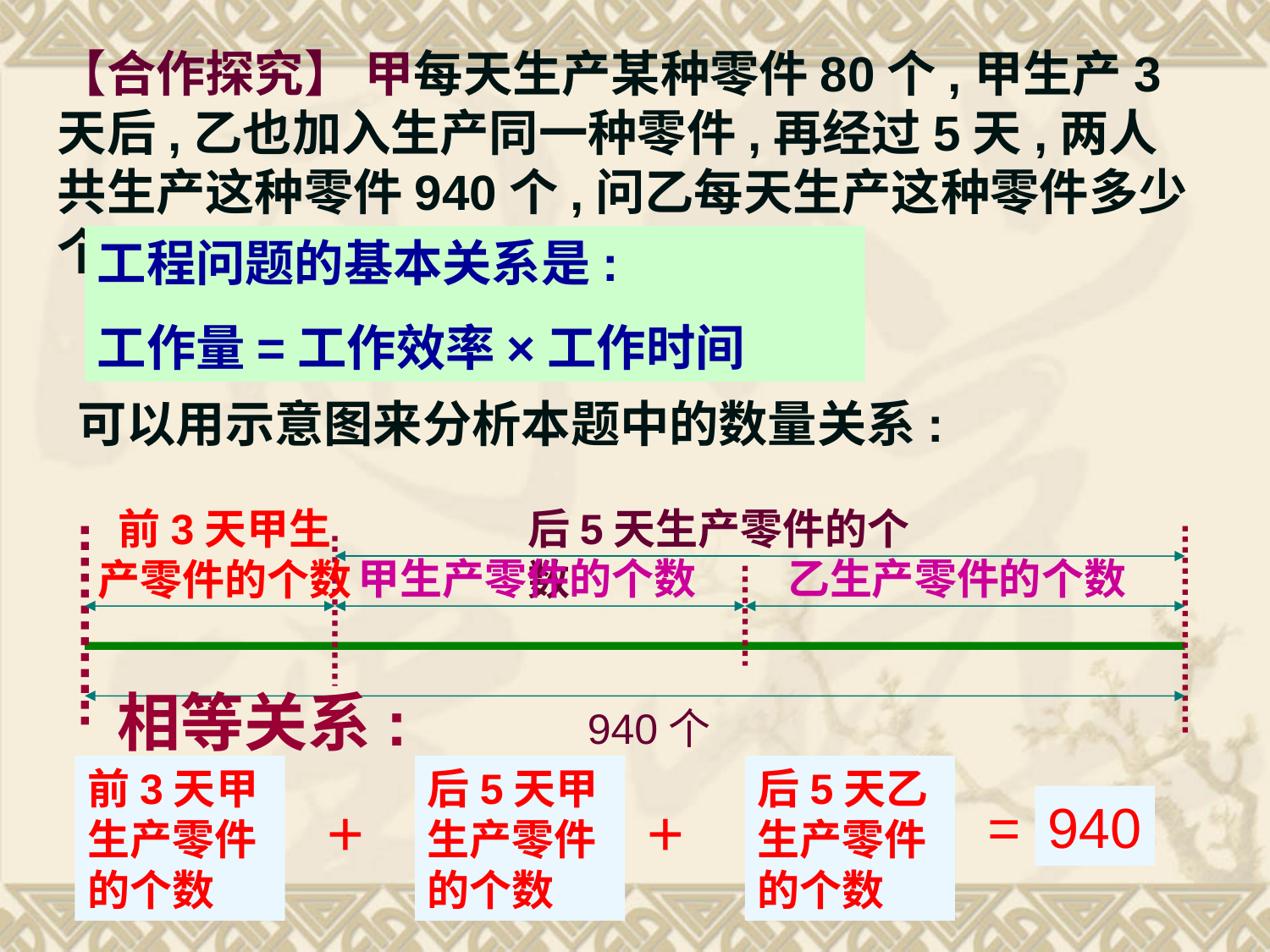

【合作探究】 甲每天生产某种零件80个,甲生产3天后,乙也加入生产同一种零件,再经过5天,两人共生产这种零件940个,问乙每天生产这种零件多少个?
工程问题的基本关系是:
工作量=工作效率×工作时间
可以用示意图来分析本题中的数量关系:
前3天甲生产零件的个数
后5天生产零件的个数

甲生产零件的个数
乙生产零件的个数

相等关系:

940个
前3天甲生产零件的个数
后5天甲生产零件的个数
后5天乙生产零件的个数
+
+
=
940